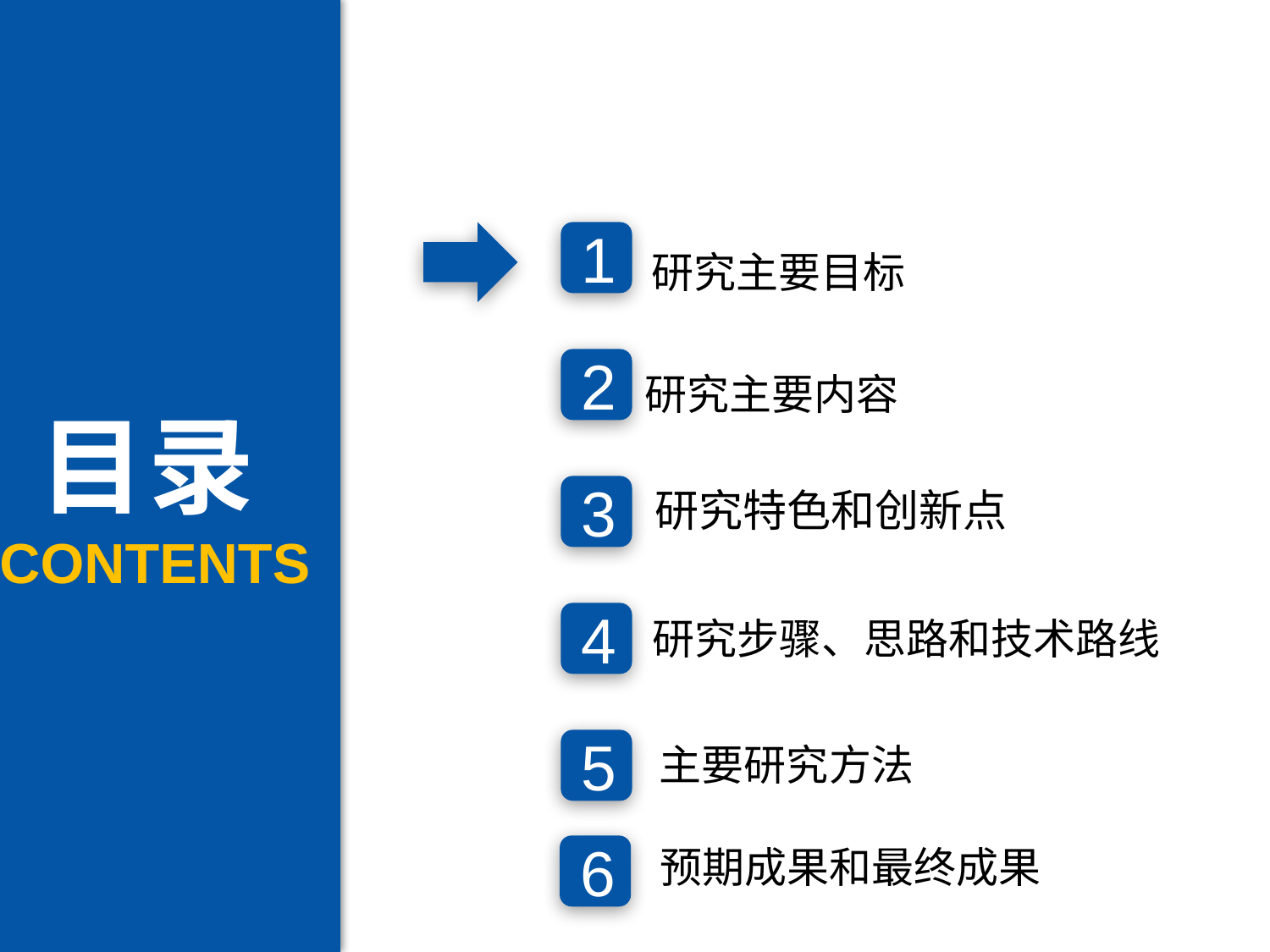

1
# 研究主要目标
2
研究主要内容
目录
CONTENTS
3
研究特色和创新点

4
研究步骤、思路和技术路线
5
主要研究方法
预期成果和最终成果
6